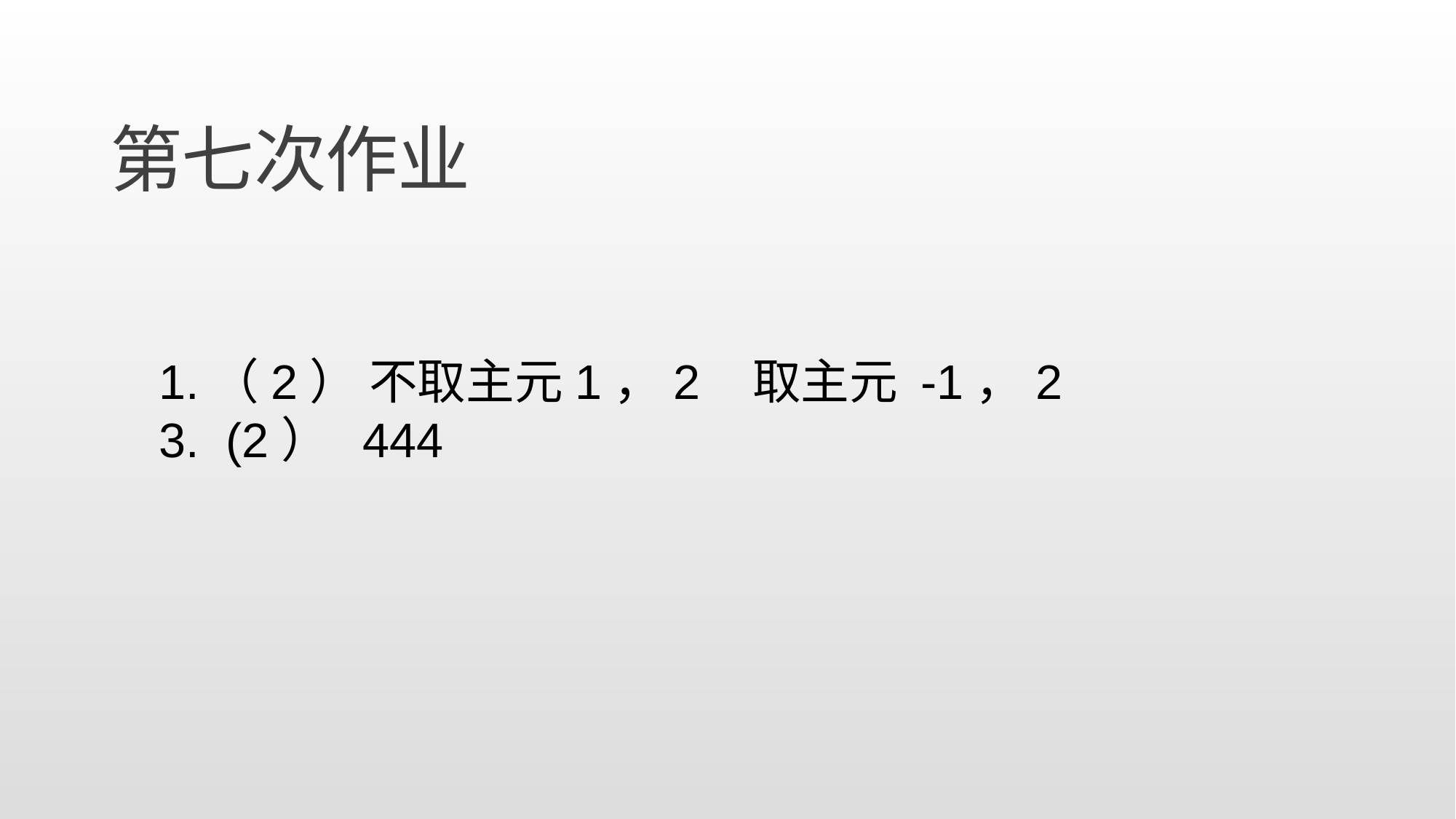

第七次作业
1.（2） 不取主元1，2   取主元 -1，2
3.  (2）  444